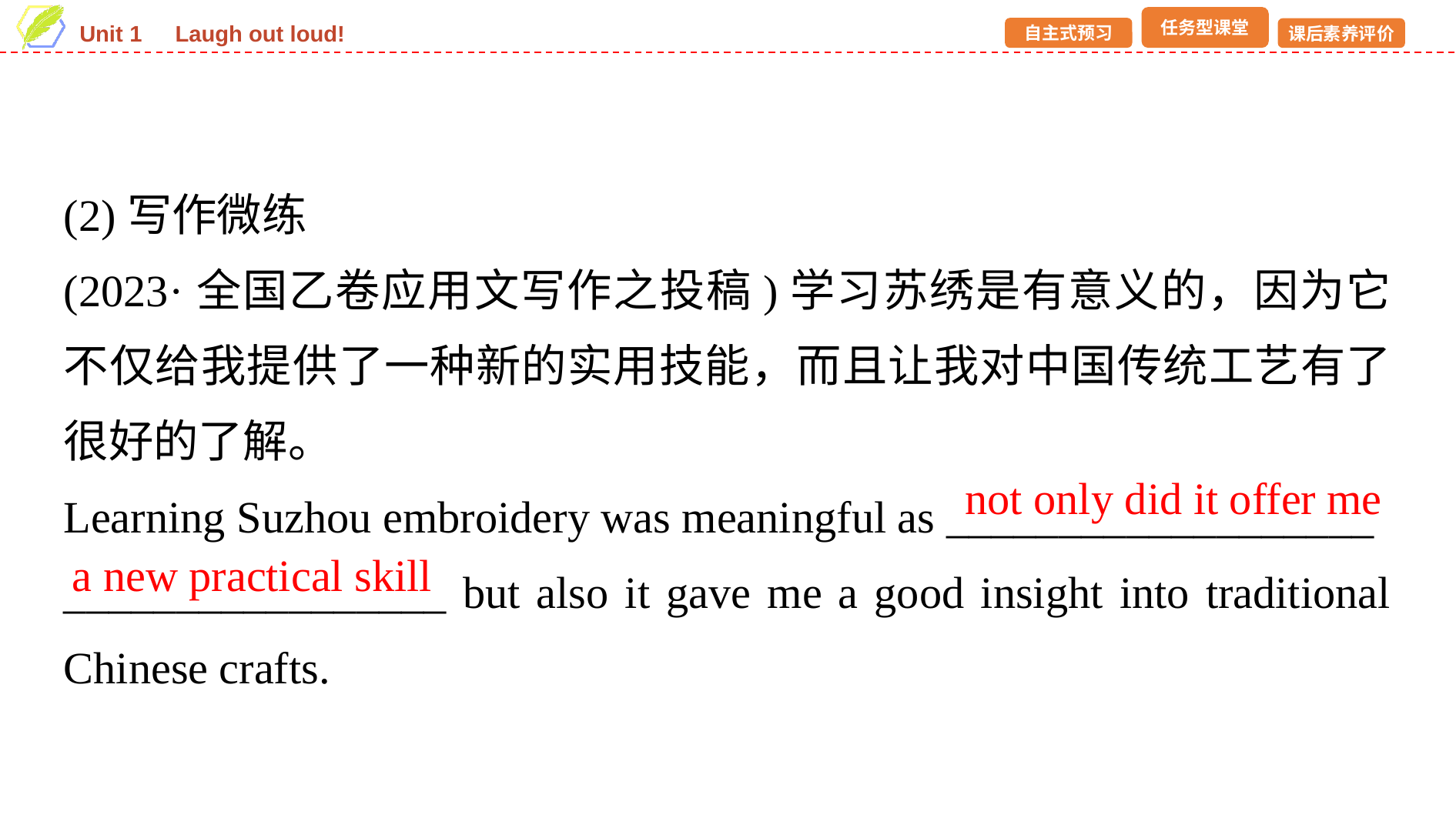

(2)写作微练
(2023·全国乙卷应用文写作之投稿)学习苏绣是有意义的，因为它不仅给我提供了一种新的实用技能，而且让我对中国传统工艺有了很好的了解。
Learning Suzhou embroidery was meaningful as ___________________
_________________ but also it gave me a good insight into traditional Chinese crafts.
not only did it offer me
a new practical skill